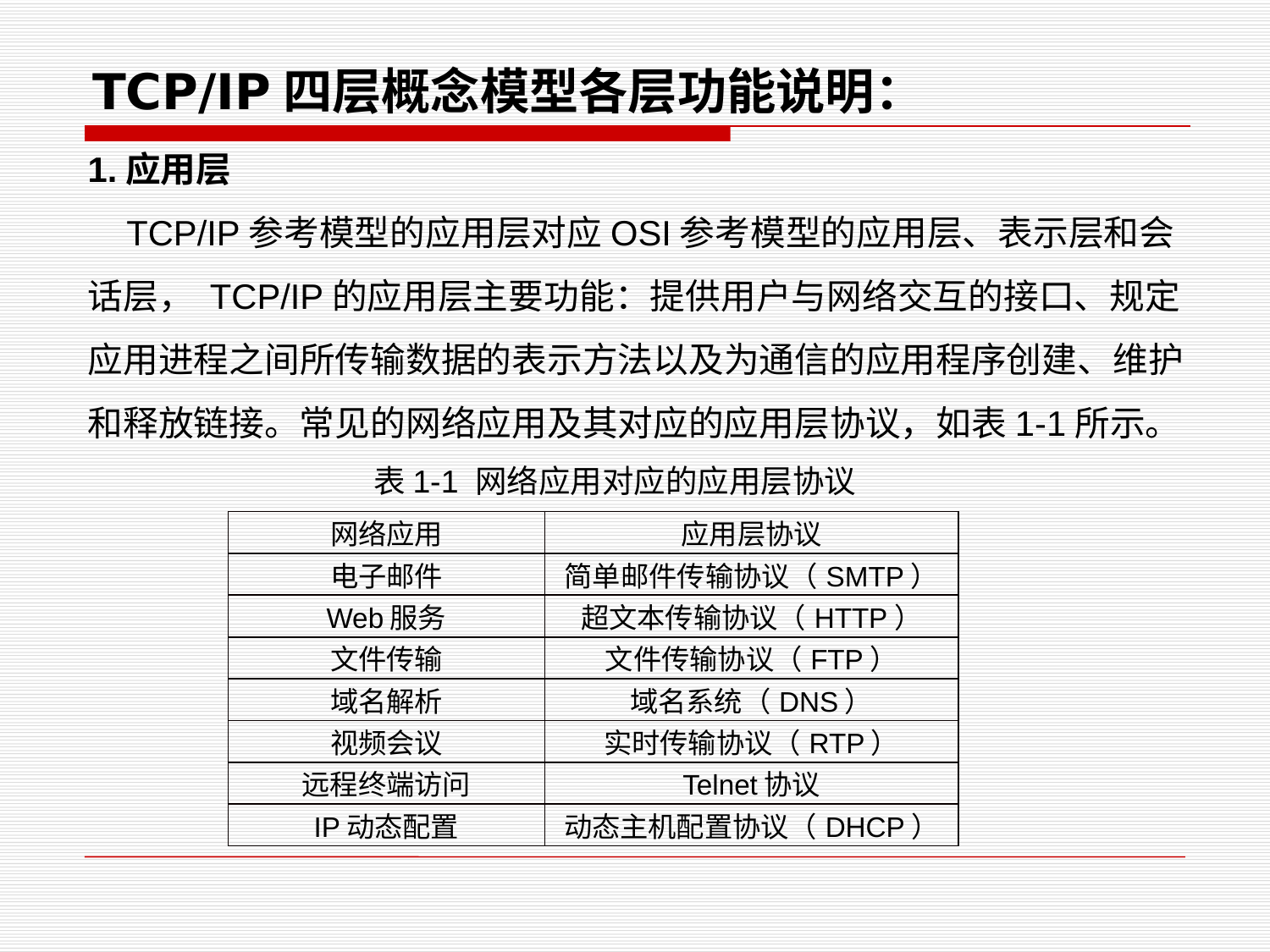

TCP/IP四层概念模型各层功能说明：
1.应用层
    TCP/IP参考模型的应用层对应OSI参考模型的应用层、表示层和会话层， TCP/IP的应用层主要功能：提供用户与网络交互的接口、规定应用进程之间所传输数据的表示方法以及为通信的应用程序创建、维护和释放链接。常见的网络应用及其对应的应用层协议，如表1-1所示。
表1-1 网络应用对应的应用层协议
| 网络应用 | 应用层协议 |
| --- | --- |
| 电子邮件 | 简单邮件传输协议（SMTP） |
| Web服务 | 超文本传输协议（HTTP） |
| 文件传输 | 文件传输协议（FTP） |
| 域名解析 | 域名系统（DNS） |
| 视频会议 | 实时传输协议（RTP） |
| 远程终端访问 | Telnet协议 |
| IP动态配置 | 动态主机配置协议（DHCP） |
31